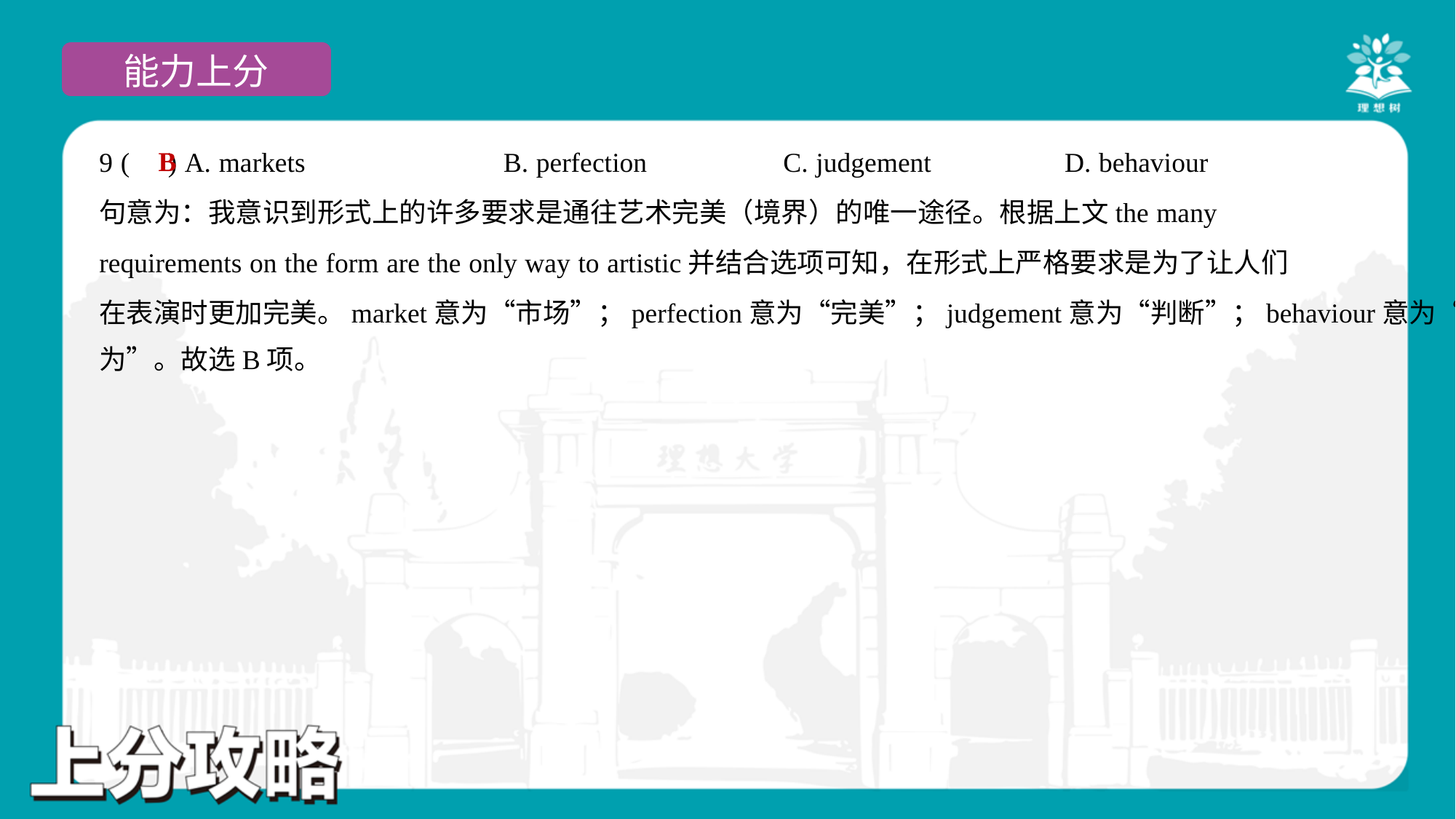

B
9 (     ) A. markets	B. perfection	C. judgement	D. behaviour
句意为：我意识到形式上的许多要求是通往艺术完美（境界）的唯一途径。根据上文the many
requirements on the form are the only way to artistic并结合选项可知，在形式上严格要求是为了让人们
在表演时更加完美。market意为“市场”；perfection意为“完美”；judgement意为“判断”；behaviour意为“行
为”。故选B项。